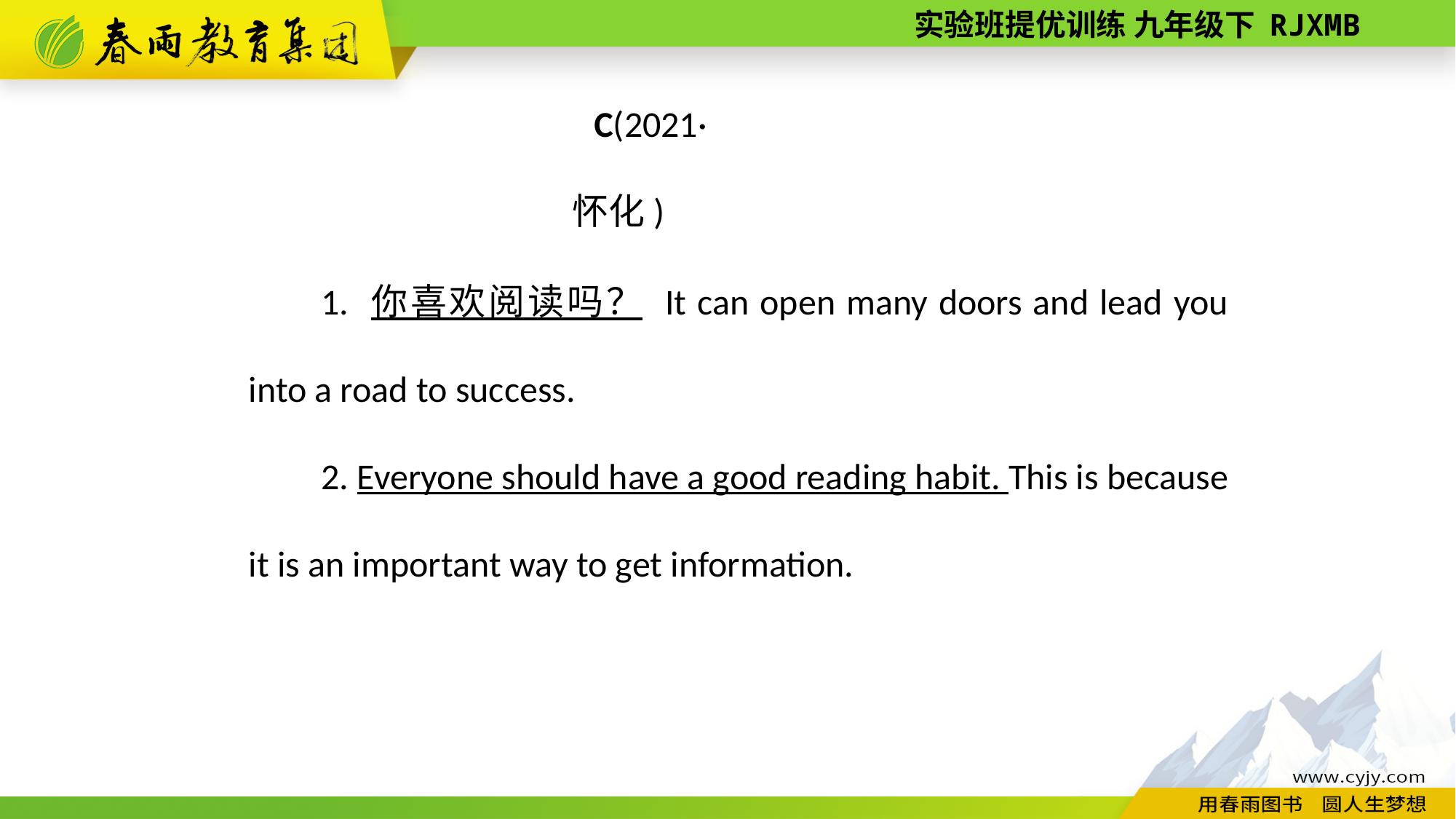

C(2021·怀化)
1. 你喜欢阅读吗？ It can open many doors and lead you into a road to success.
2. Everyone should have a good reading habit. This is because it is an important way to get information.